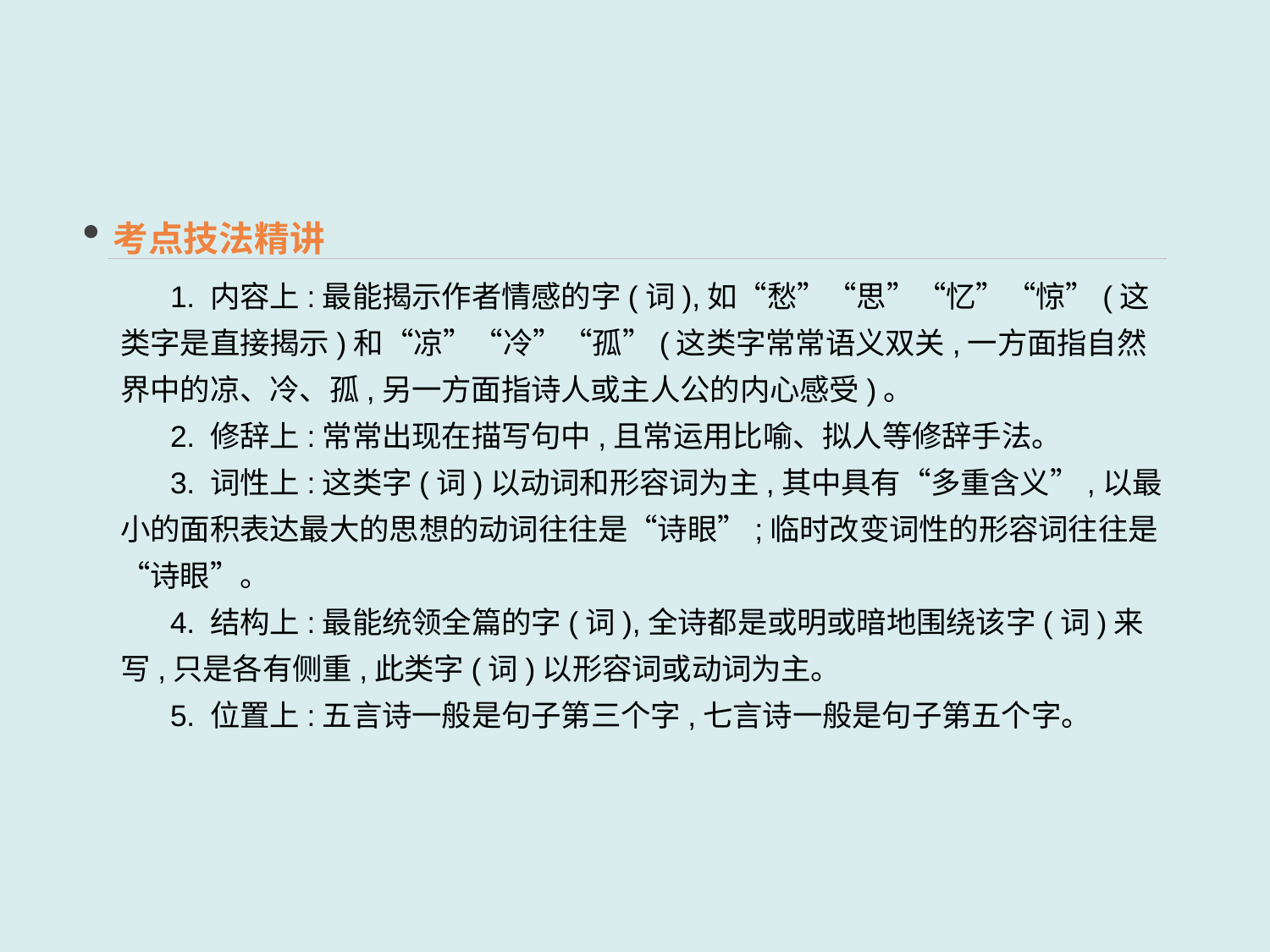

考点技法精讲

      1. 内容上:最能揭示作者情感的字(词),如“愁”“思”“忆”“惊”(这类字是直接揭示)和“凉”“冷”“孤”(这类字常常语义双关,一方面指自然界中的凉、冷、孤,另一方面指诗人或主人公的内心感受)。
      2. 修辞上:常常出现在描写句中,且常运用比喻、拟人等修辞手法。
      3. 词性上:这类字(词)以动词和形容词为主,其中具有“多重含义”,以最小的面积表达最大的思想的动词往往是“诗眼”;临时改变词性的形容词往往是“诗眼”。
      4. 结构上:最能统领全篇的字(词),全诗都是或明或暗地围绕该字(词)来写,只是各有侧重,此类字(词)以形容词或动词为主。
      5. 位置上:五言诗一般是句子第三个字,七言诗一般是句子第五个字。